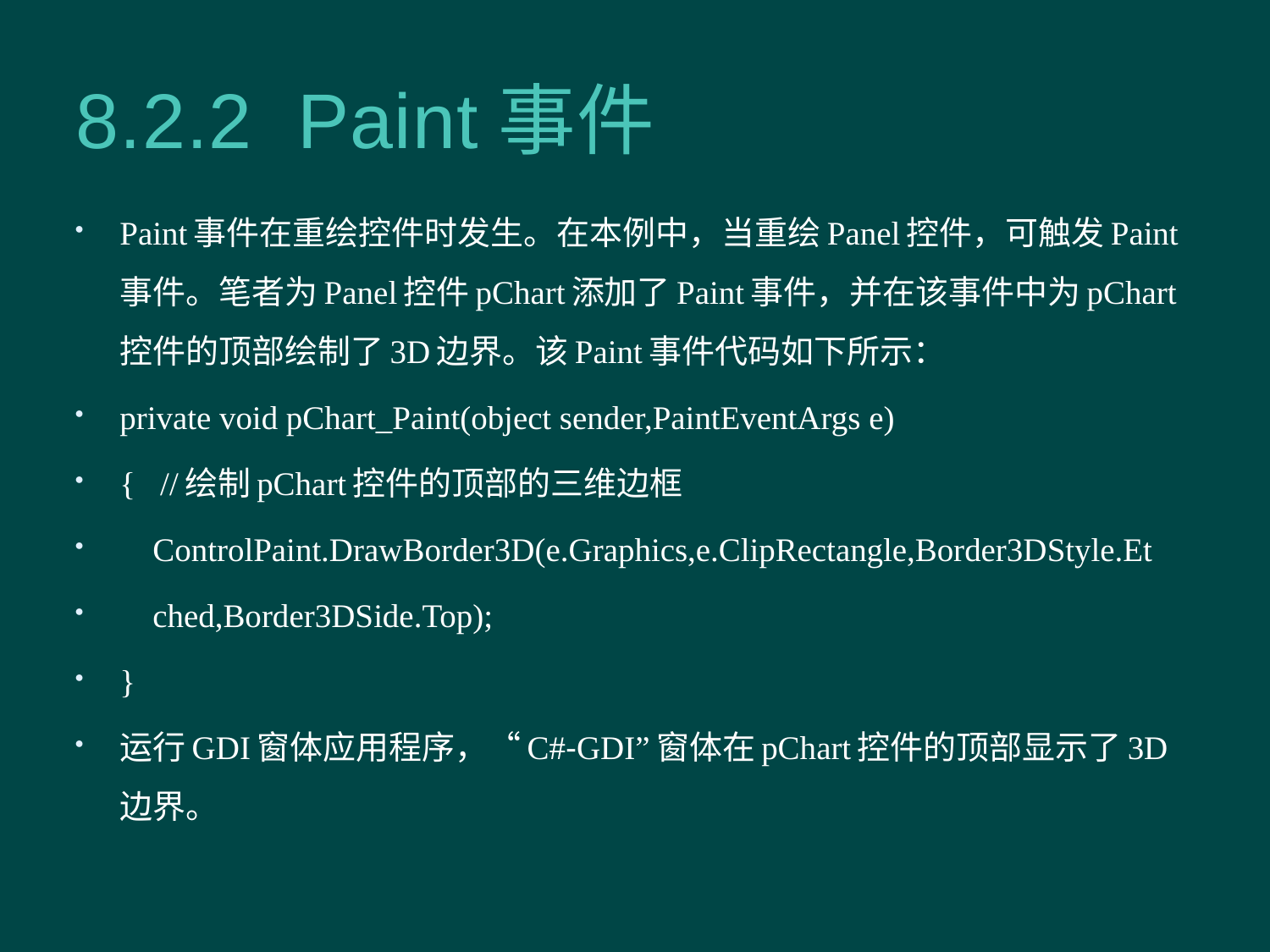

# 8.2.2  Paint事件
Paint事件在重绘控件时发生。在本例中，当重绘Panel控件，可触发Paint事件。笔者为Panel控件pChart添加了Paint事件，并在该事件中为pChart控件的顶部绘制了3D边界。该Paint事件代码如下所示：
private void pChart_Paint(object sender,PaintEventArgs e)
{   //绘制pChart控件的顶部的三维边框
    ControlPaint.DrawBorder3D(e.Graphics,e.ClipRectangle,Border3DStyle.Et
    ched,Border3DSide.Top);
}
运行GDI窗体应用程序，“C#-GDI”窗体在pChart控件的顶部显示了3D边界。